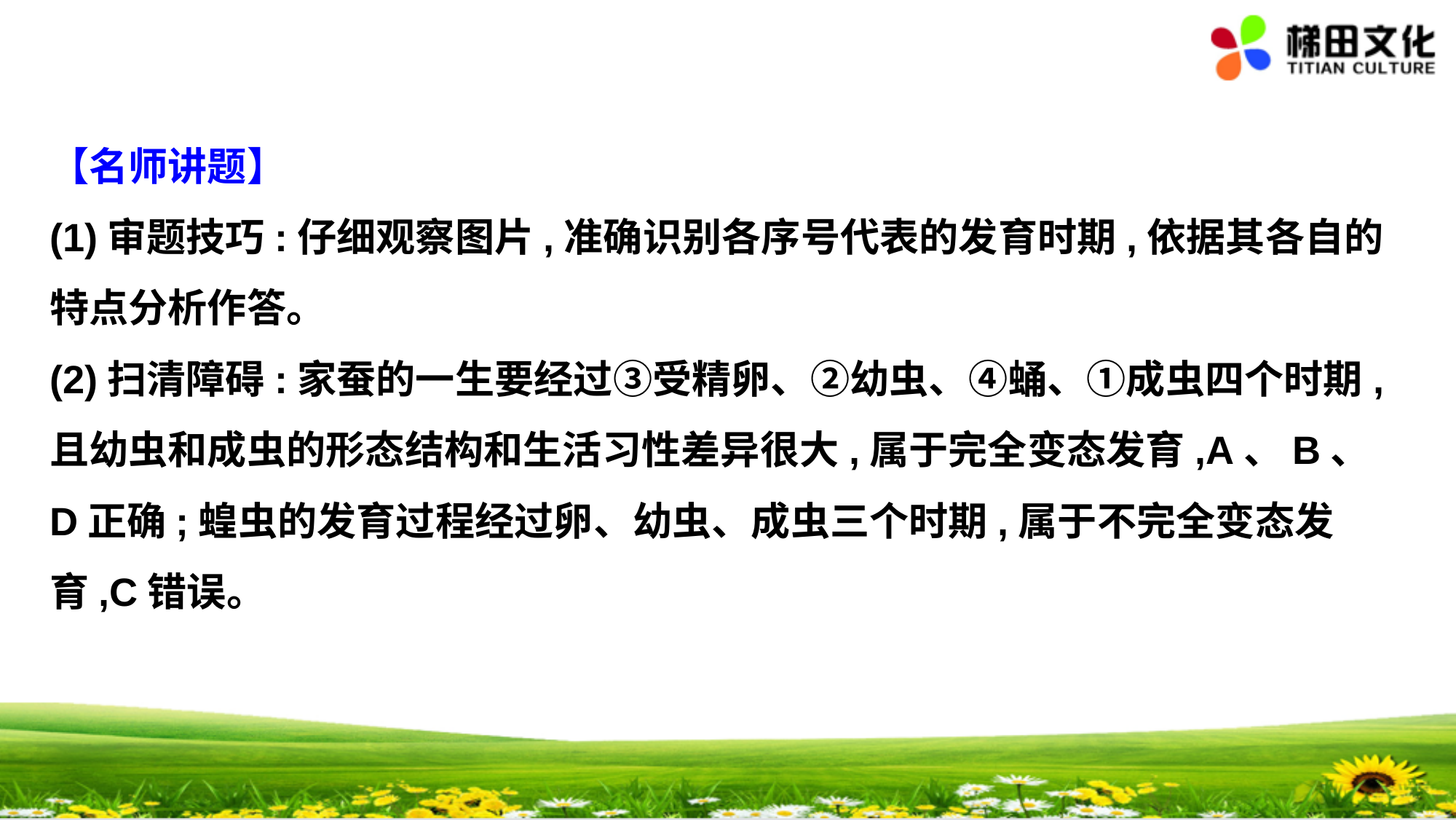

【名师讲题】
(1)审题技巧:仔细观察图片,准确识别各序号代表的发育时期,依据其各自的特点分析作答。
(2)扫清障碍:家蚕的一生要经过③受精卵、②幼虫、④蛹、①成虫四个时期,且幼虫和成虫的形态结构和生活习性差异很大,属于完全变态发育,A、B、D正确;蝗虫的发育过程经过卵、幼虫、成虫三个时期,属于不完全变态发育,C错误。